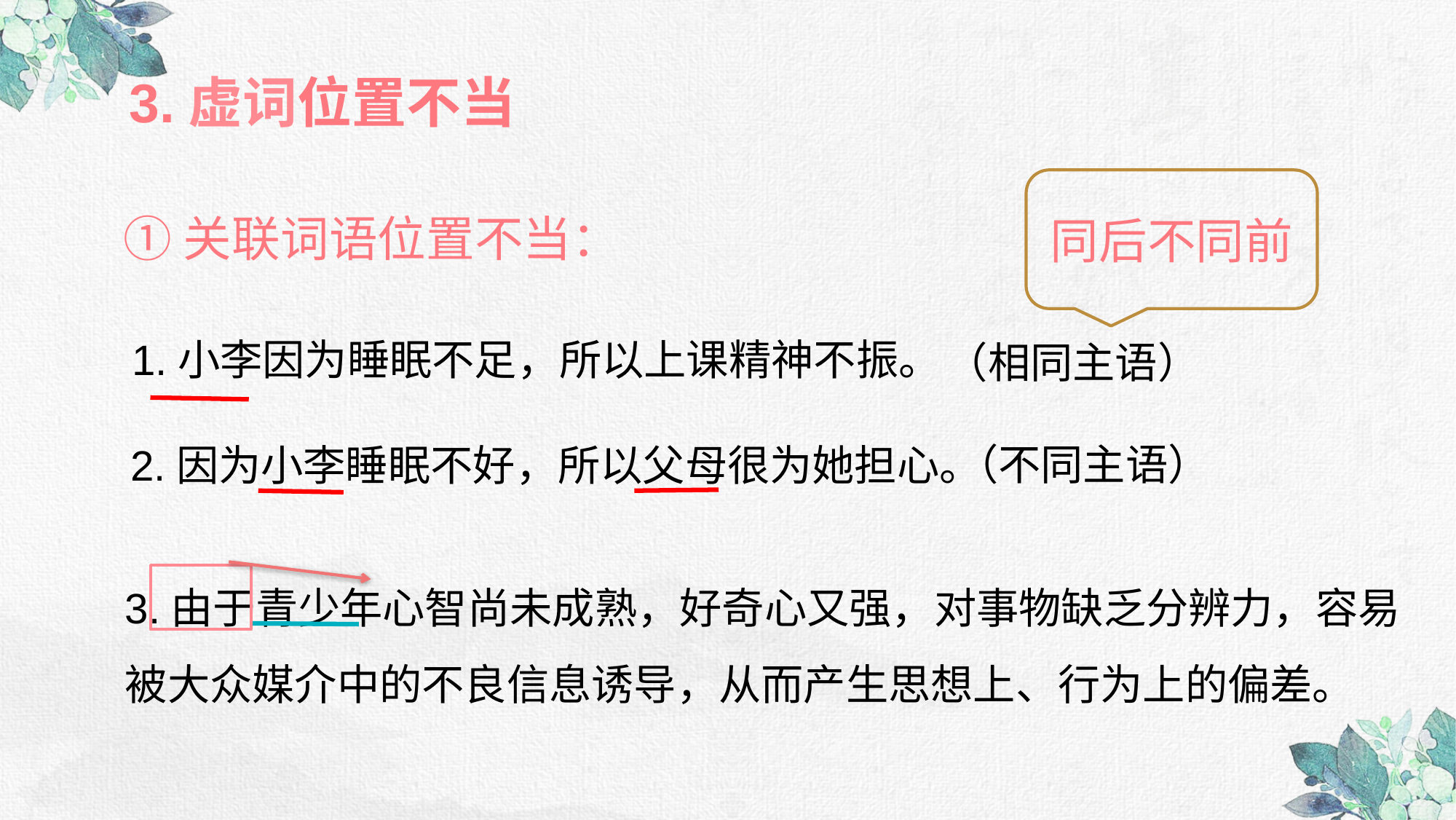

3.虚词位置不当
同后不同前
①关联词语位置不当：

1.小李因为睡眠不足，所以上课精神不振。
（相同主语）

（不同主语）
2.因为小李睡眠不好，所以父母很为她担心。

3.由于青少年心智尚未成熟，好奇心又强，对事物缺乏分辨力，容易被大众媒介中的不良信息诱导，从而产生思想上、行为上的偏差。